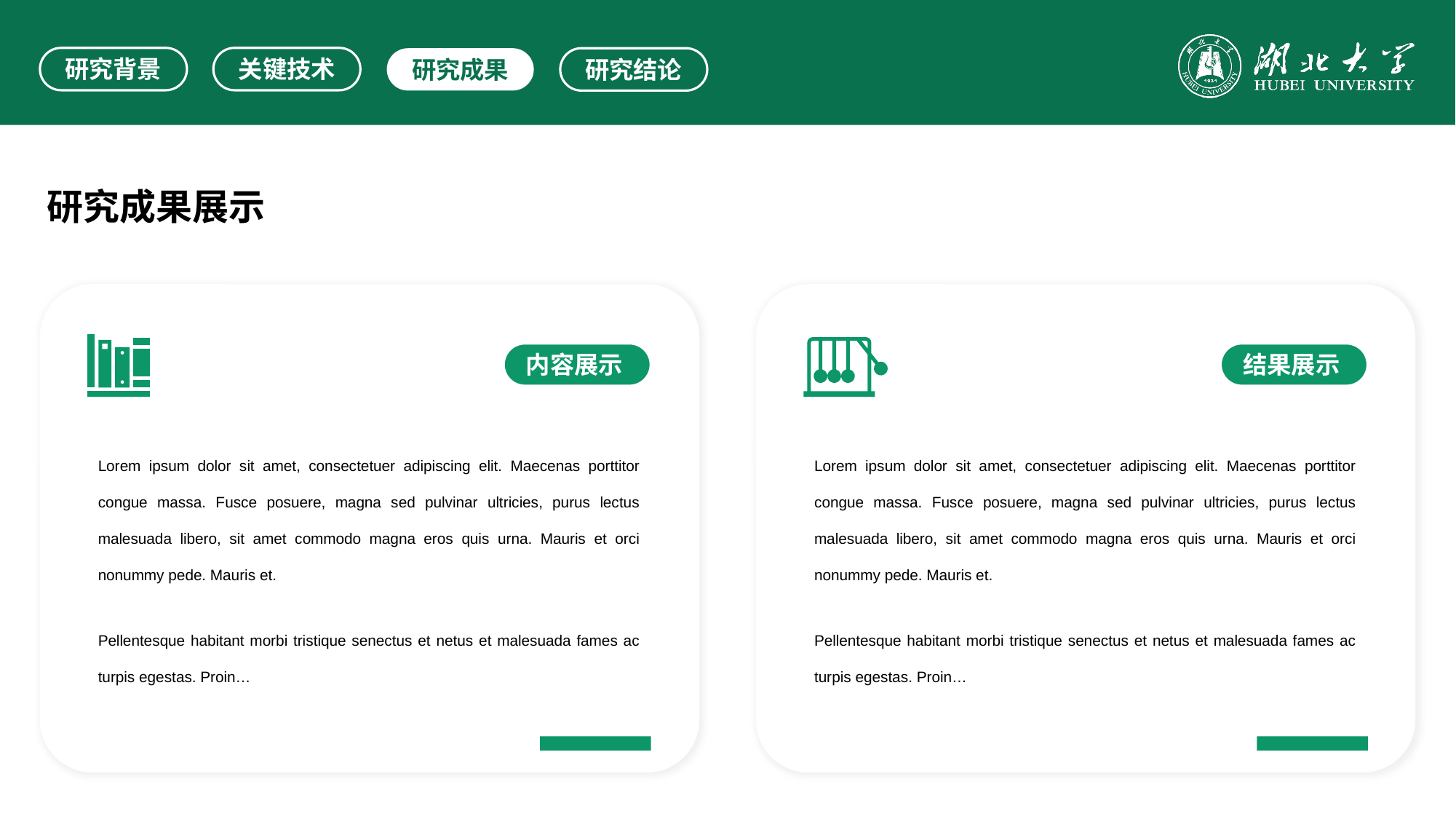

研究背景

关键技术

研究成果

研究结论
研究成果展示

结果展示
Lorem ipsum dolor sit amet, consectetuer adipiscing elit. Maecenas porttitor congue massa. Fusce posuere, magna sed pulvinar ultricies, purus lectus malesuada libero, sit amet commodo magna eros quis urna. Mauris et orci nonummy pede. Mauris et.
Pellentesque habitant morbi tristique senectus et netus et malesuada fames ac turpis egestas. Proin…

内容展示
Lorem ipsum dolor sit amet, consectetuer adipiscing elit. Maecenas porttitor congue massa. Fusce posuere, magna sed pulvinar ultricies, purus lectus malesuada libero, sit amet commodo magna eros quis urna. Mauris et orci nonummy pede. Mauris et.
Pellentesque habitant morbi tristique senectus et netus et malesuada fames ac turpis egestas. Proin…